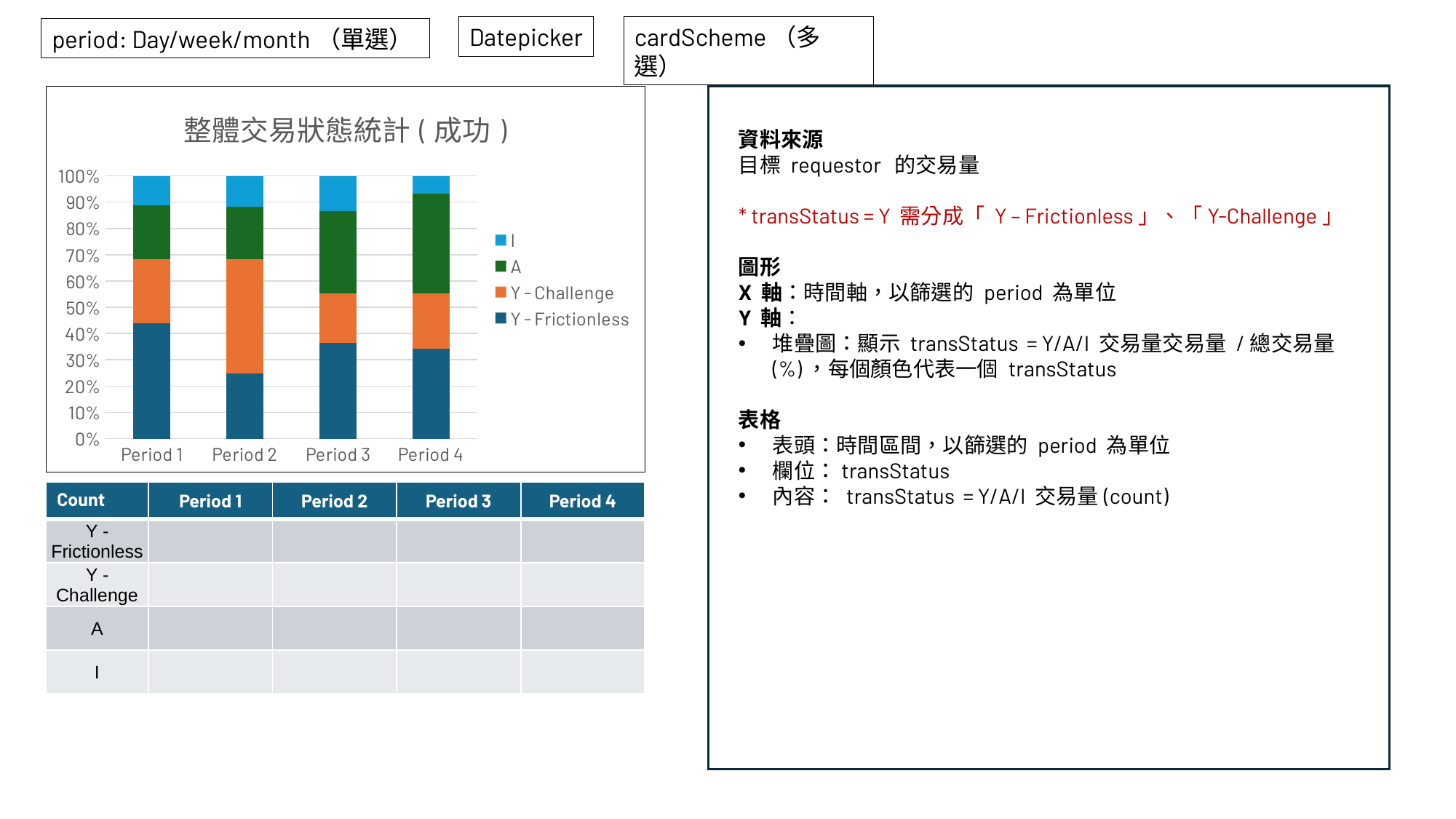

Datepicker
cardScheme（多選）
period: Day/week/month（單選）

### Chart: 整體交易狀態統計(成功)

| Category | Y - Frictionless | Y - Challenge | A | I |
|---|---|---|---|---|
| Period 1 | 4.3 | 2.4 | 2.0 | 1.1 |
| Period 2 | 2.5 | 4.4 | 2.0 | 1.2 |
| Period 3 | 3.5 | 1.8 | 3.0 | 1.3 |
| Period 4 | 4.5 | 2.8 | 5.0 | 0.9 |
資料來源
目標 requestor  的交易量

* transStatus = Y 需分成「 Y – Frictionless」、「Y-Challenge」

圖形
X 軸：時間軸，以篩選的 period 為單位
Y 軸：
堆疊圖：顯示 transStatus  = Y/A/I 交易量交易量 /總交易量(%)，每個顏色代表一個 transStatus

表格
表頭：時間區間，以篩選的 period 為單位
欄位：transStatus
內容： transStatus  = Y/A/I 交易量(count)
| Count | Period 1 | Period 2 | Period 3 | Period 4 |
| --- | --- | --- | --- | --- |
| Y - Frictionless |  |  |  |  |
| Y - Challenge |  |  |  |  |
| A |  |  |  |  |
| I |  |  |  |  |